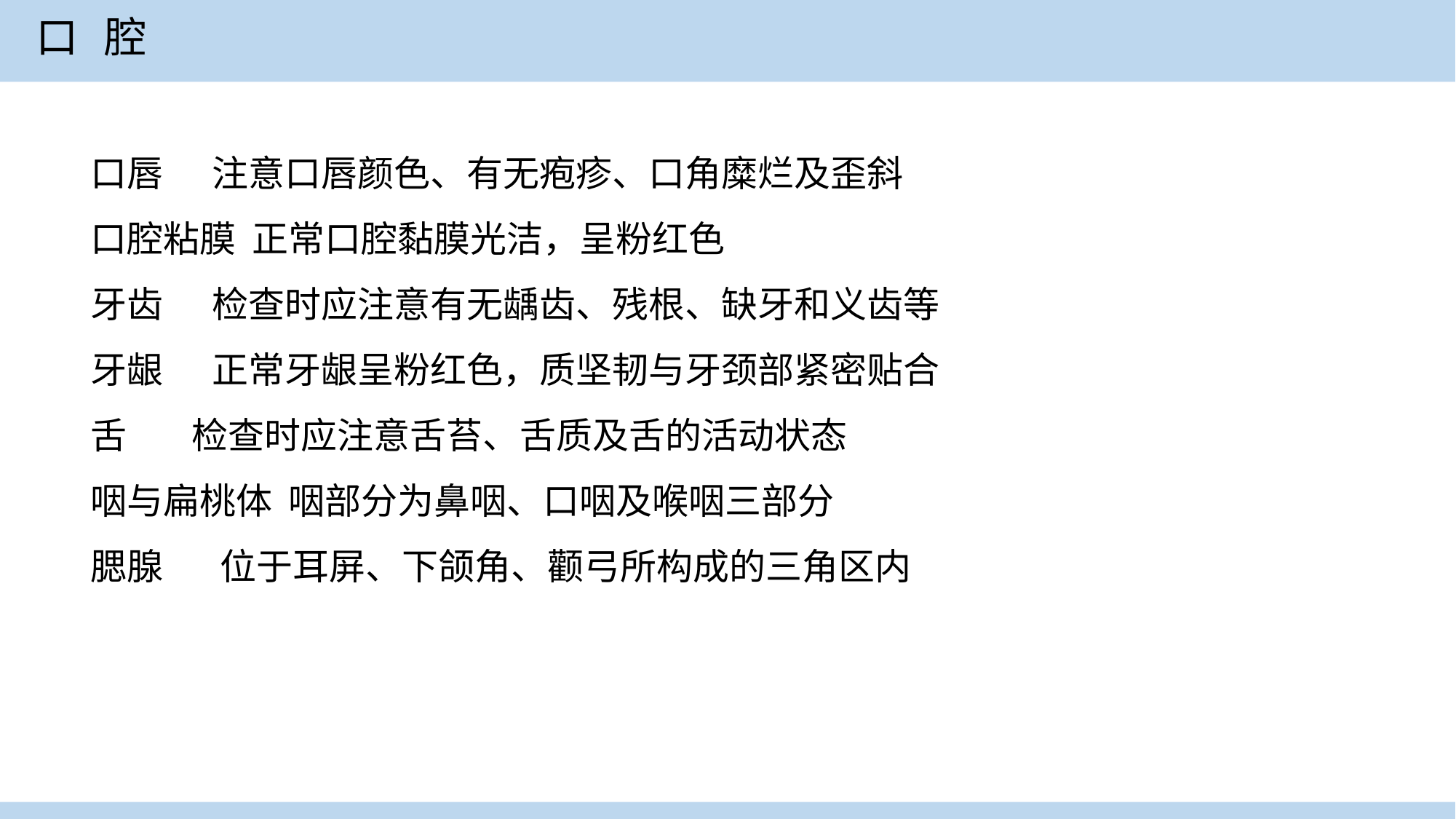

口   腔

口唇      注意口唇颜色、有无疱疹、口角糜烂及歪斜
口腔粘膜  正常口腔黏膜光洁，呈粉红色
牙齿      检查时应注意有无龋齿、残根、缺牙和义齿等
牙龈      正常牙龈呈粉红色，质坚韧与牙颈部紧密贴合
舌        检查时应注意舌苔、舌质及舌的活动状态
咽与扁桃体  咽部分为鼻咽、口咽及喉咽三部分
腮腺       位于耳屏、下颌角、颧弓所构成的三角区内